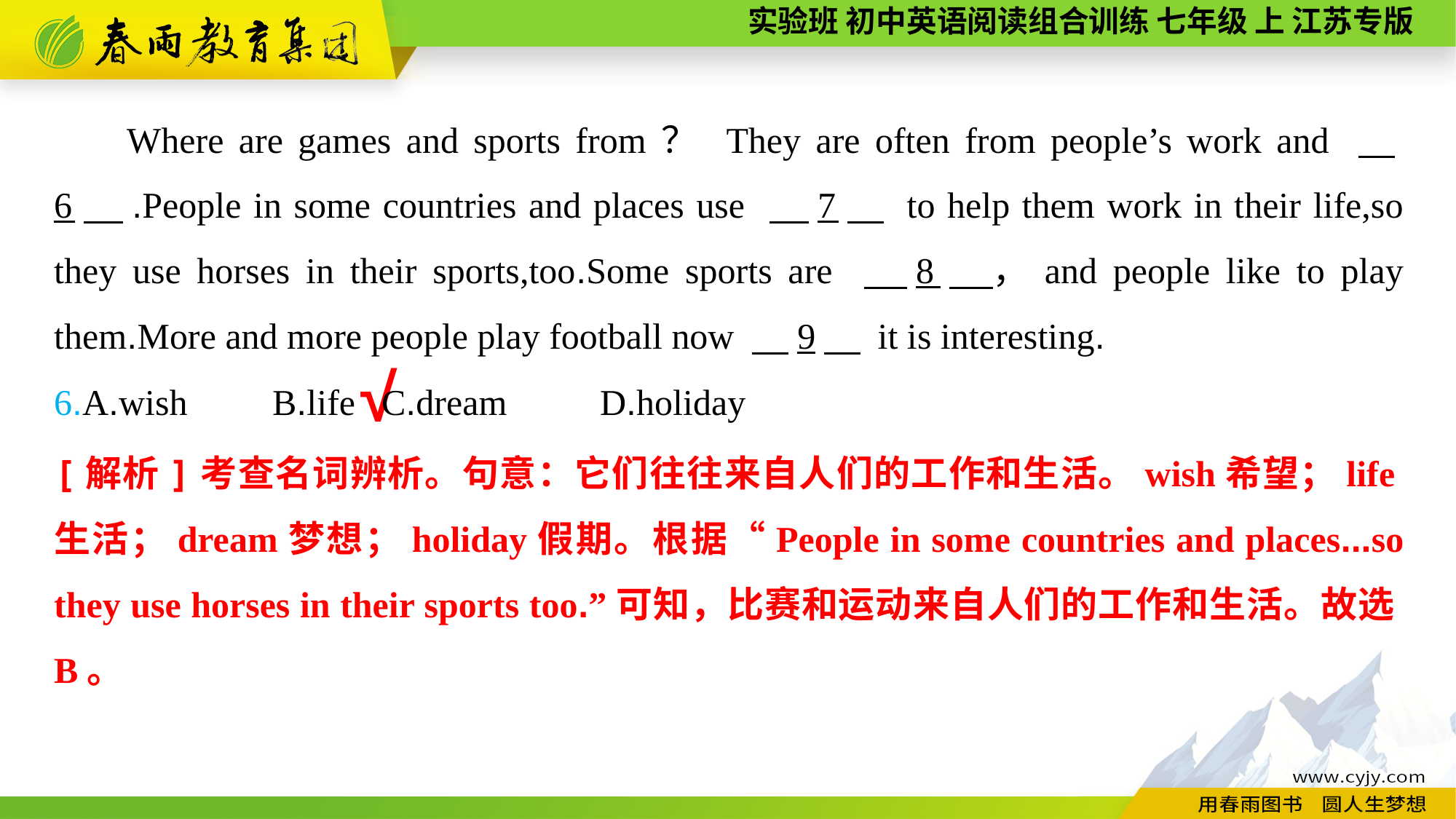

Where are games and sports from？ They are often from people’s work and 　6　.People in some countries and places use 　7　 to help them work in their life,so they use horses in their sports,too.Some sports are 　8　，and people like to play them.More and more people play football now 　9　 it is interesting.
6.A.wish	B.life	C.dream	D.holiday
√
[解析]考查名词辨析。句意：它们往往来自人们的工作和生活。wish希望；life生活；dream梦想；holiday假期。根据“People in some countries and places...so they use horses in their sports too.”可知，比赛和运动来自人们的工作和生活。故选B。